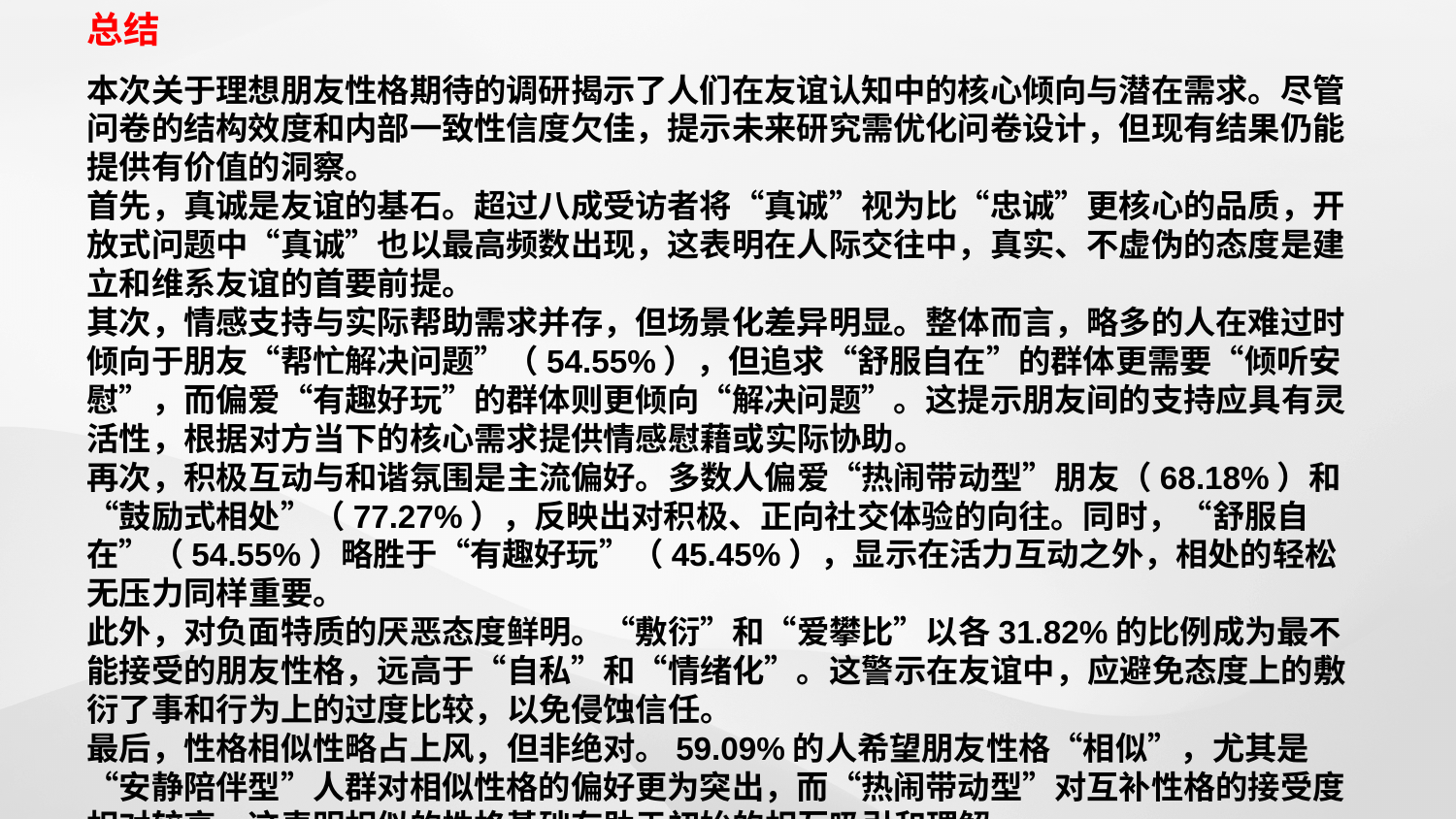

总结
本次关于理想朋友性格期待的调研揭示了人们在友谊认知中的核心倾向与潜在需求。尽管问卷的结构效度和内部一致性信度欠佳，提示未来研究需优化问卷设计，但现有结果仍能提供有价值的洞察。
首先，真诚是友谊的基石。超过八成受访者将“真诚”视为比“忠诚”更核心的品质，开放式问题中“真诚”也以最高频数出现，这表明在人际交往中，真实、不虚伪的态度是建立和维系友谊的首要前提。
其次，情感支持与实际帮助需求并存，但场景化差异明显。整体而言，略多的人在难过时倾向于朋友“帮忙解决问题”（54.55%），但追求“舒服自在”的群体更需要“倾听安慰”，而偏爱“有趣好玩”的群体则更倾向“解决问题”。这提示朋友间的支持应具有灵活性，根据对方当下的核心需求提供情感慰藉或实际协助。
再次，积极互动与和谐氛围是主流偏好。多数人偏爱“热闹带动型”朋友（68.18%）和“鼓励式相处”（77.27%），反映出对积极、正向社交体验的向往。同时，“舒服自在”（54.55%）略胜于“有趣好玩”（45.45%），显示在活力互动之外，相处的轻松无压力同样重要。
此外，对负面特质的厌恶态度鲜明。“敷衍”和“爱攀比”以各31.82%的比例成为最不能接受的朋友性格，远高于“自私”和“情绪化”。这警示在友谊中，应避免态度上的敷衍了事和行为上的过度比较，以免侵蚀信任。
最后，性格相似性略占上风，但非绝对。59.09%的人希望朋友性格“相似”，尤其是“安静陪伴型”人群对相似性格的偏好更为突出，而“热闹带动型”对互补性格的接受度相对较高。这表明相似的性格基础有助于初始的相互吸引和理解。